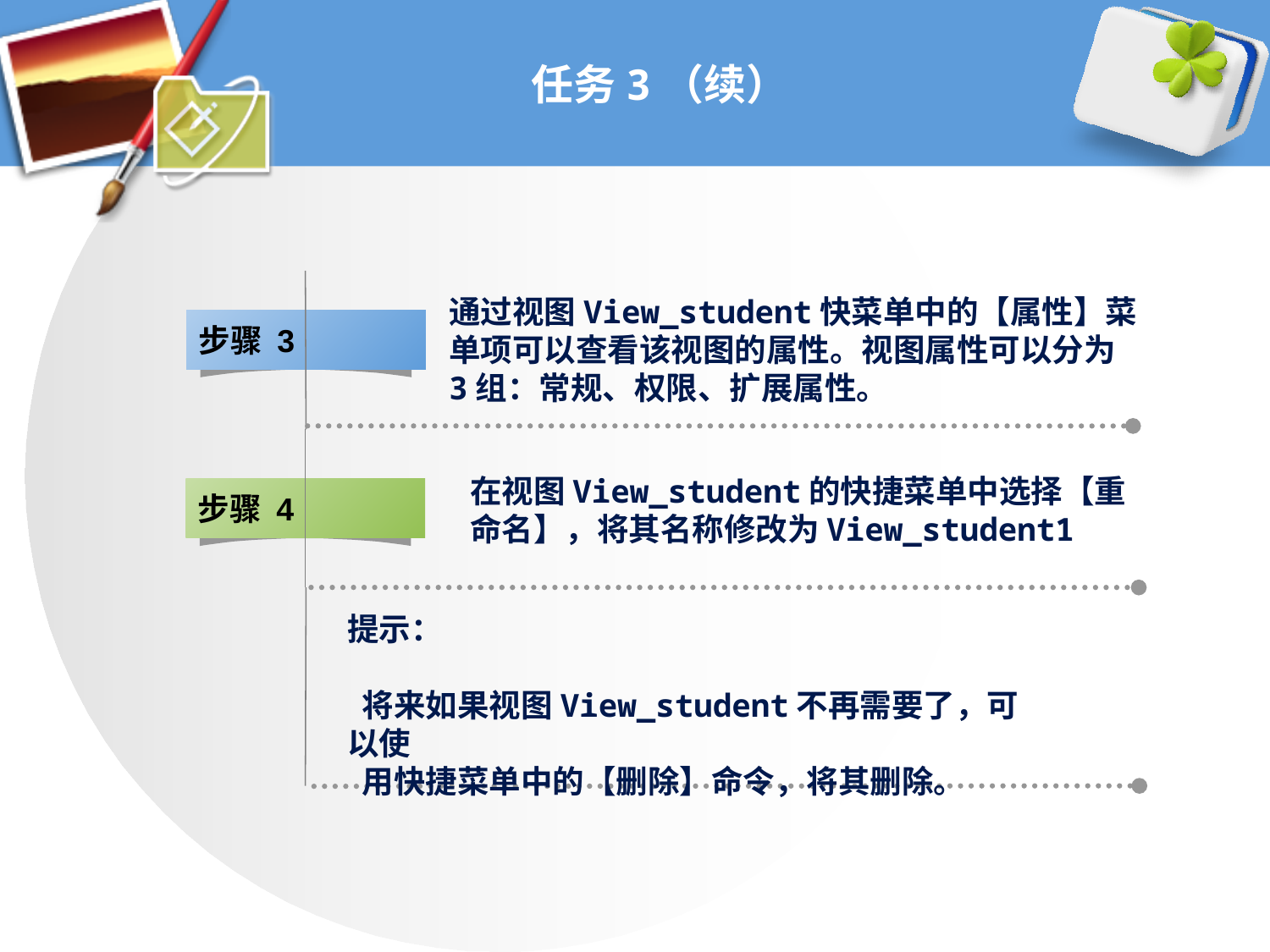

# 任务3（续）
通过视图View_student快菜单中的【属性】菜单项可以查看该视图的属性。视图属性可以分为3组：常规、权限、扩展属性。
步骤 3

在视图View_student的快捷菜单中选择【重命名】，将其名称修改为View_student1
步骤 4

提示：

 将来如果视图View_student不再需要了，可以使
 用快捷菜单中的【删除】命令，将其删除。